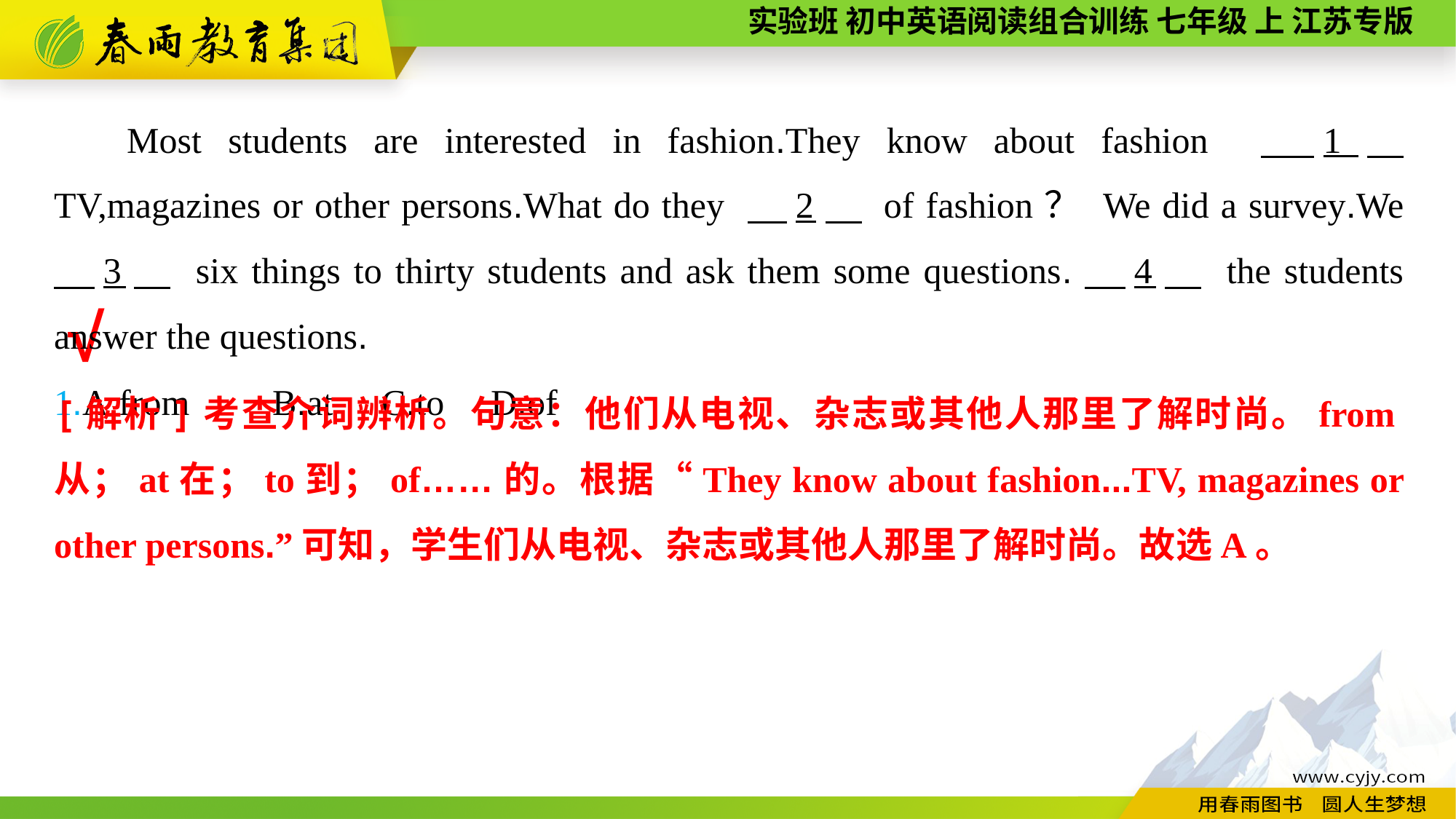

Most students are interested in fashion.They know about fashion 　1　 TV,magazines or other persons.What do they 　2　 of fashion？ We did a survey.We 　3　 six things to thirty students and ask them some questions.　4　 the students answer the questions.
1.A.from	B.at	C.to	D.of
√
[解析]考查介词辨析。句意：他们从电视、杂志或其他人那里了解时尚。from从；at在；to到；of……的。根据“They know about fashion...TV, magazines or other persons.”可知，学生们从电视、杂志或其他人那里了解时尚。故选A。